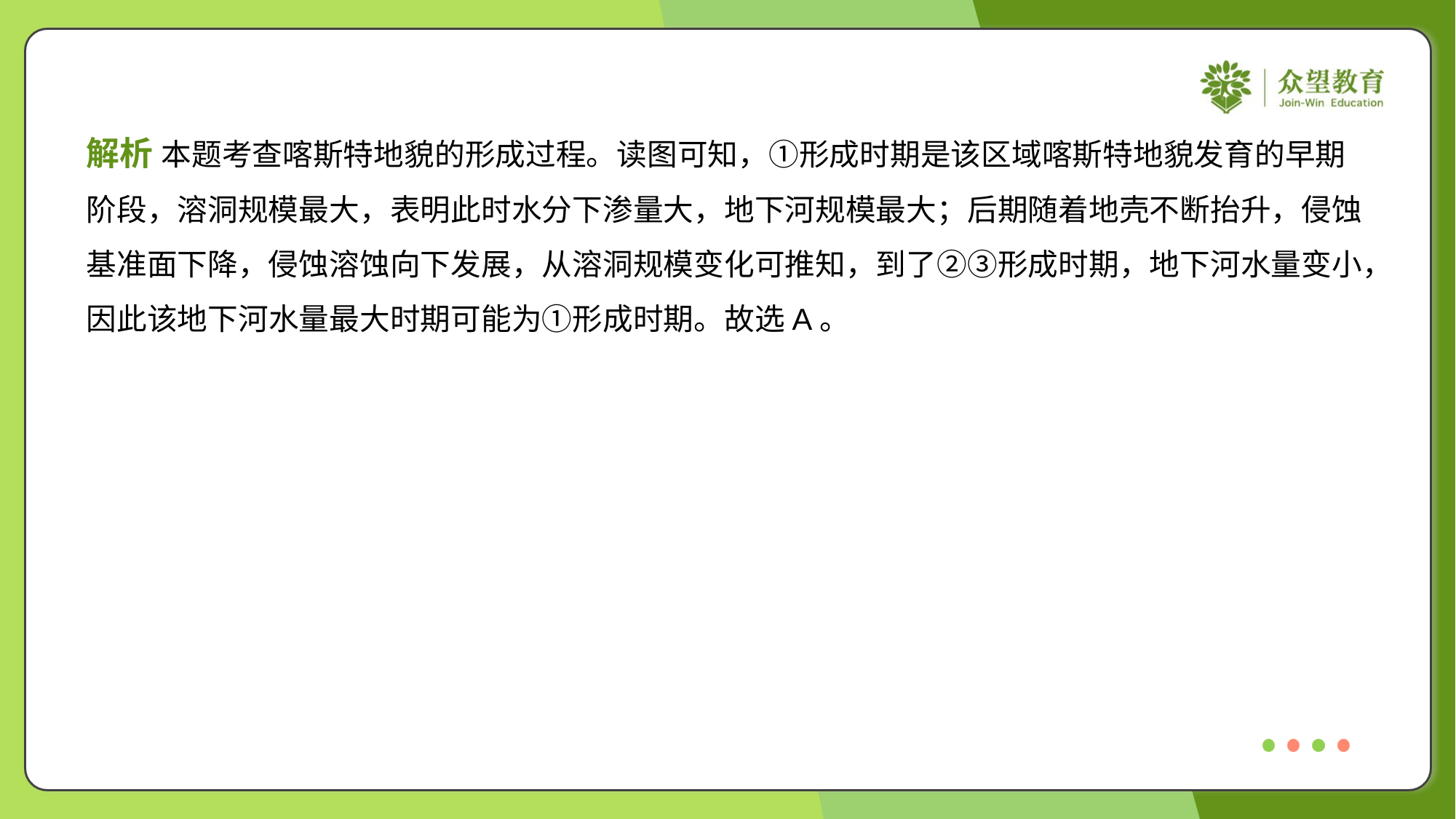

解析 本题考查喀斯特地貌的形成过程。读图可知，①形成时期是该区域喀斯特地貌发育的早期
阶段，溶洞规模最大，表明此时水分下渗量大，地下河规模最大；后期随着地壳不断抬升，侵蚀
基准面下降，侵蚀溶蚀向下发展，从溶洞规模变化可推知，到了②③形成时期，地下河水量变小，
因此该地下河水量最大时期可能为①形成时期。故选A。